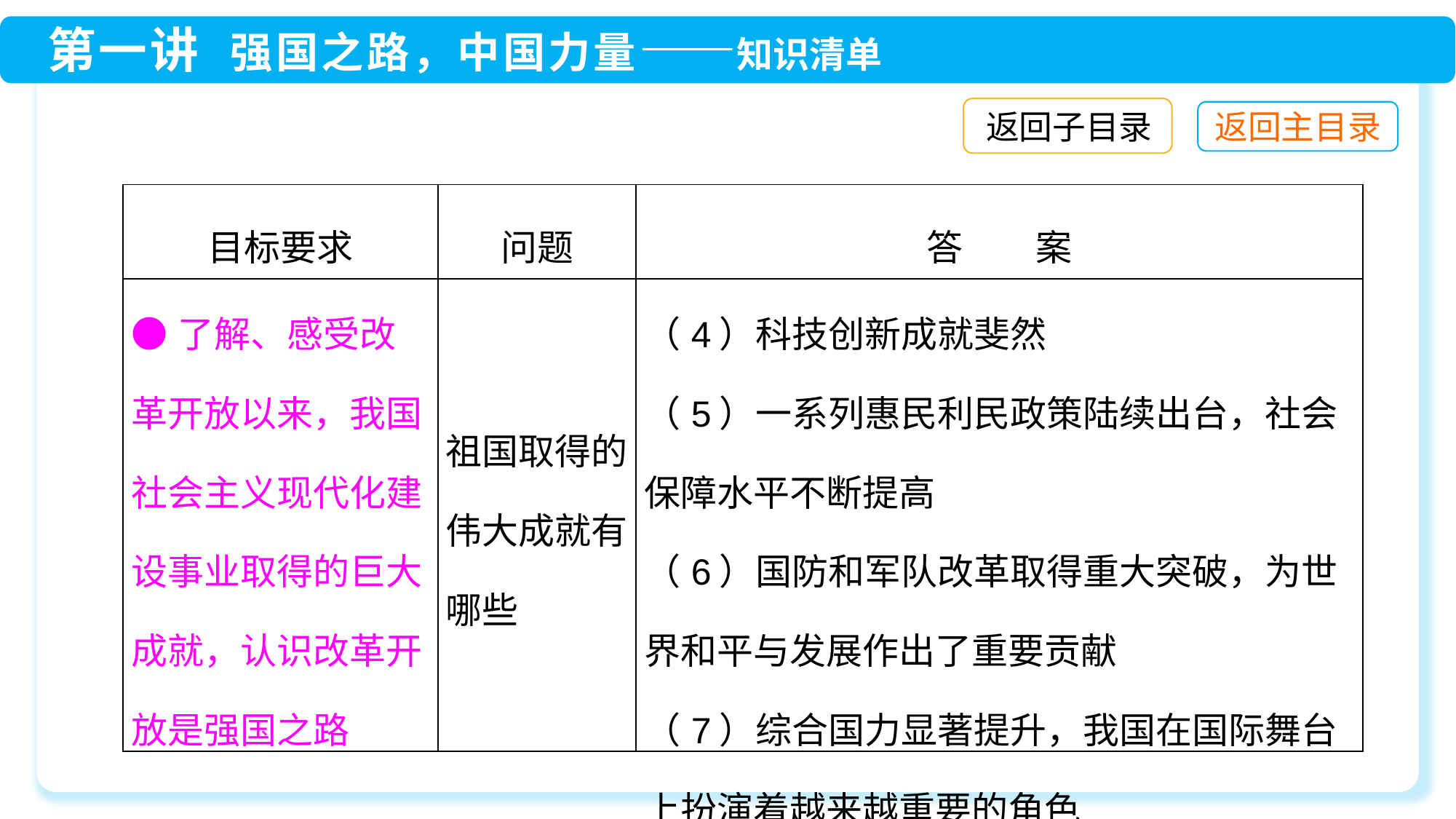

返回子目录
| 目标要求 | 问题 | 答　　案 |
| --- | --- | --- |
| ●了解、感受改革开放以来，我国社会主义现代化建设事业取得的巨大成就，认识改革开放是强国之路 | 祖国取得的伟大成就有哪些 | （4）科技创新成就斐然 （5）一系列惠民利民政策陆续出台，社会保障水平不断提高 （6）国防和军队改革取得重大突破，为世界和平与发展作出了重要贡献 （7）综合国力显著提升，我国在国际舞台上扮演着越来越重要的角色 |